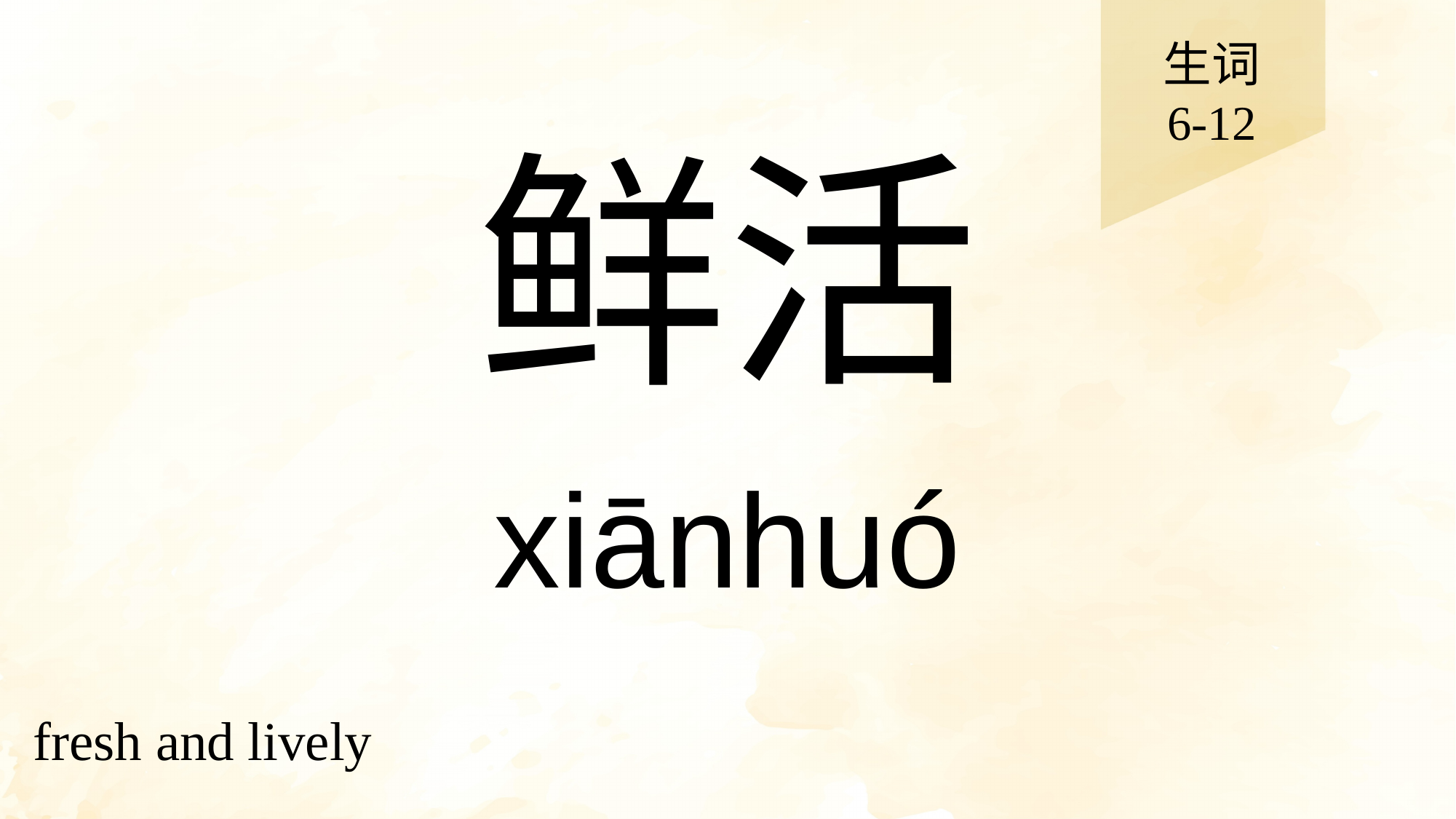

生词
6-12
# 鲜活
xiānhuó
fresh and lively